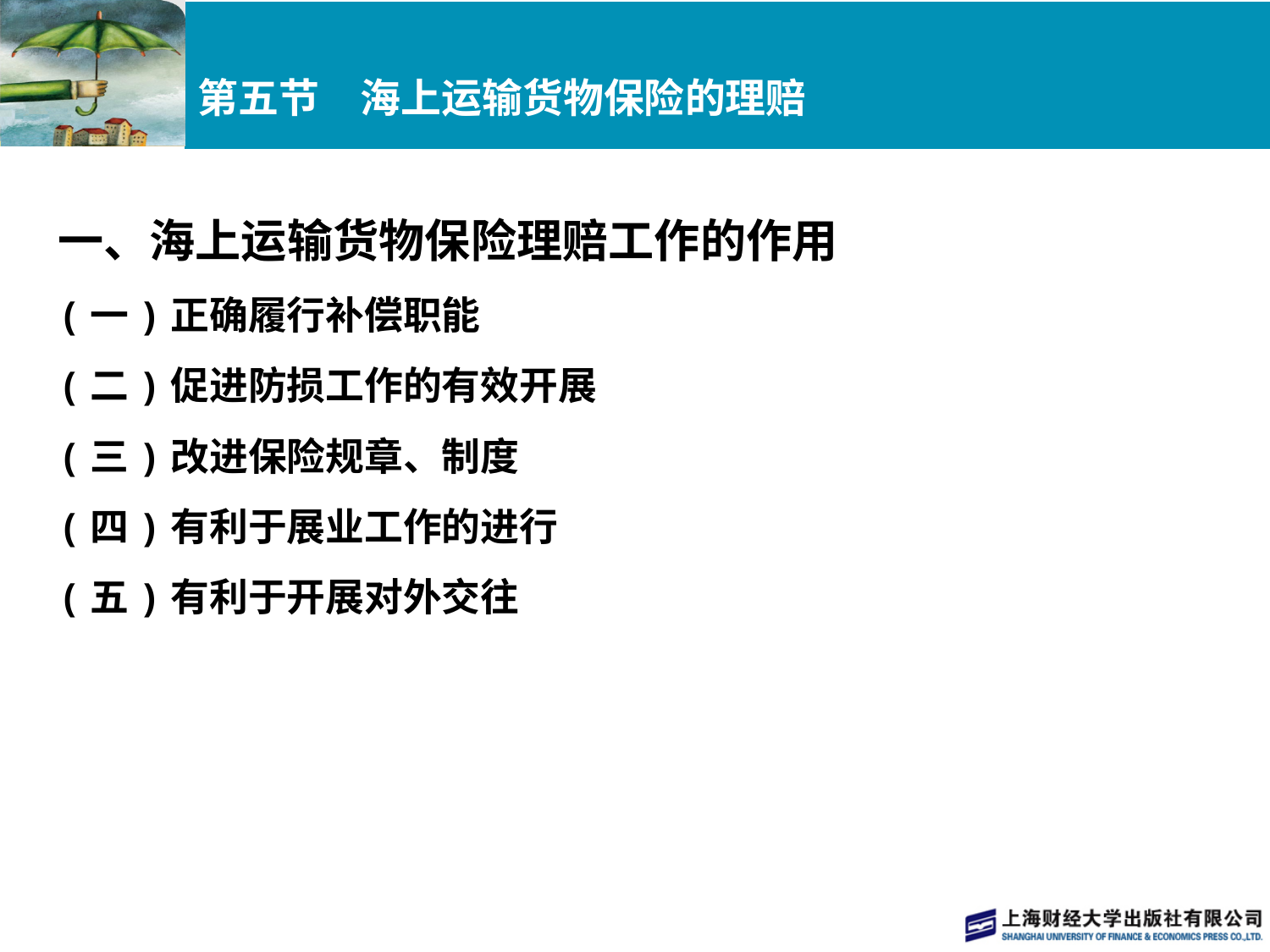

# 第五节　海上运输货物保险的理赔
一、海上运输货物保险理赔工作的作用
(一)正确履行补偿职能
(二)促进防损工作的有效开展
(三)改进保险规章、制度
(四)有利于展业工作的进行
(五)有利于开展对外交往